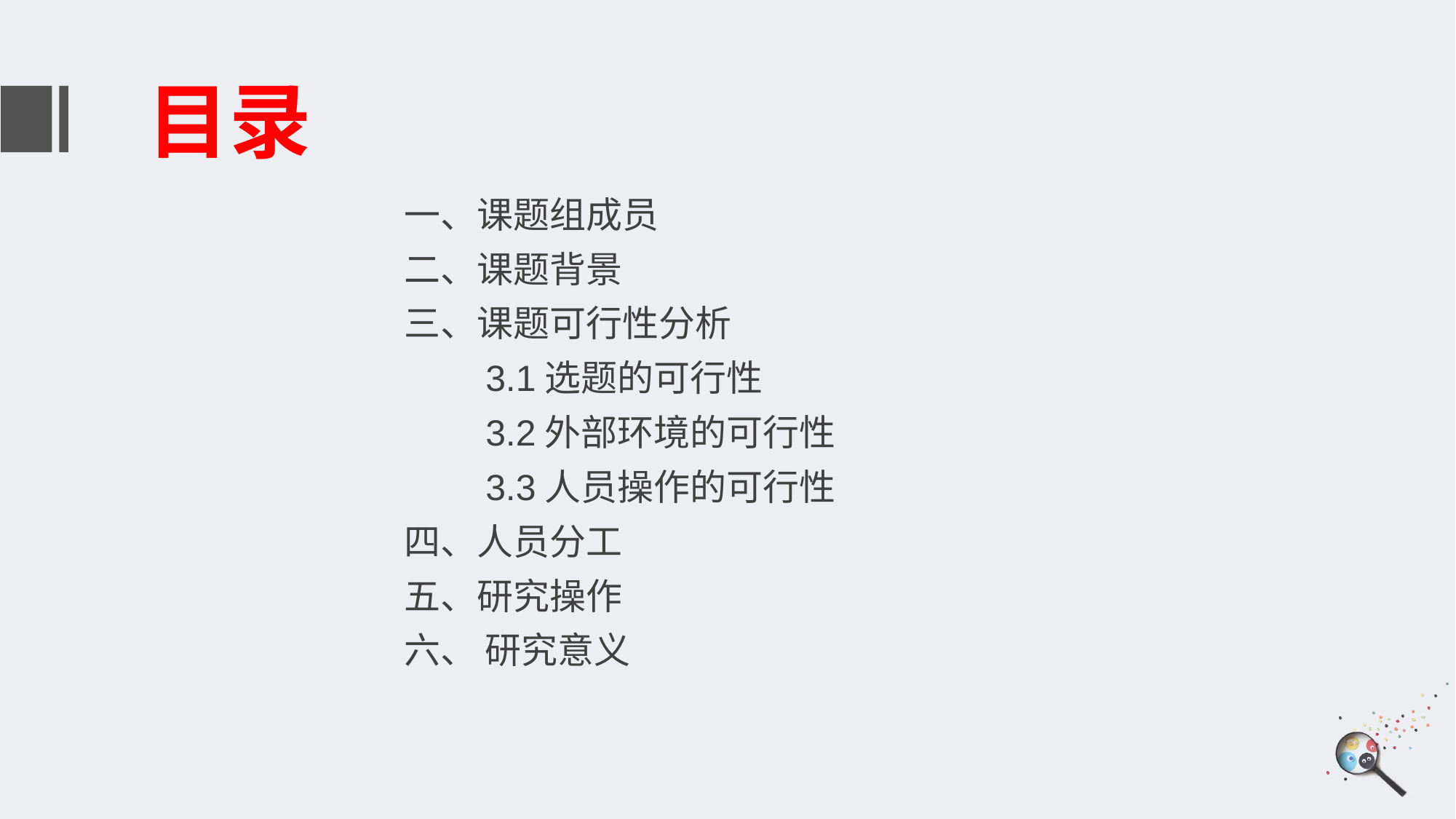

# 目录
一、课题组成员
二、课题背景
三、课题可行性分析
        3.1选题的可行性
        3.2外部环境的可行性
        3.3人员操作的可行性
四、人员分工
五、研究操作
六、 研究意义